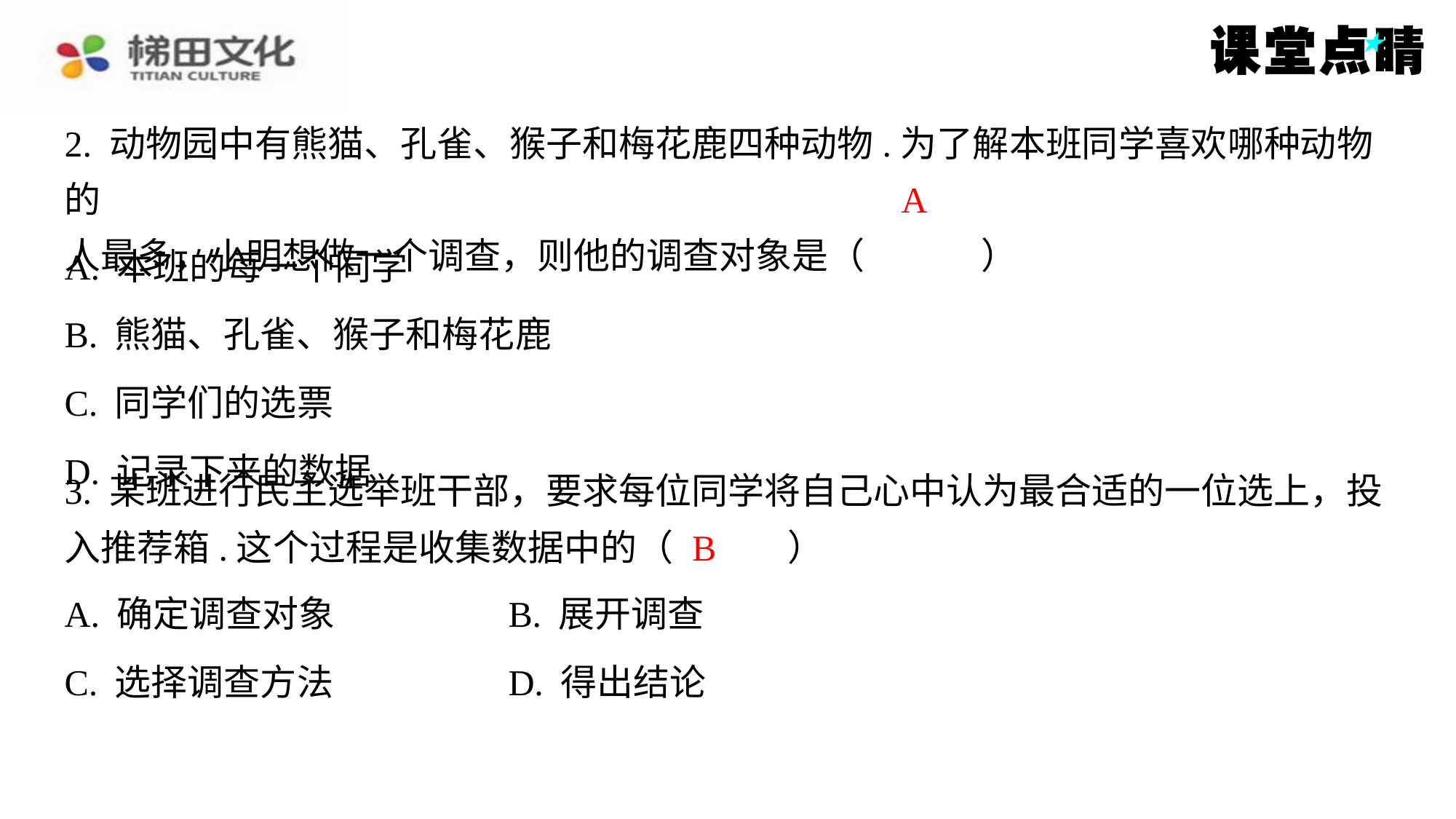

2. 动物园中有熊猫、孔雀、猴子和梅花鹿四种动物.为了解本班同学喜欢哪种动物的
人最多，小明想做一个调查，则他的调查对象是（　A　）
A
| A. 本班的每一个同学 |
| --- |
| B. 熊猫、孔雀、猴子和梅花鹿 |
| C. 同学们的选票 |
| D. 记录下来的数据 |
3. 某班进行民主选举班干部，要求每位同学将自己心中认为最合适的一位选上，投
入推荐箱.这个过程是收集数据中的（　B　）
B
| A. 确定调查对象 | B. 展开调查 |
| --- | --- |
| C. 选择调查方法 | D. 得出结论 |